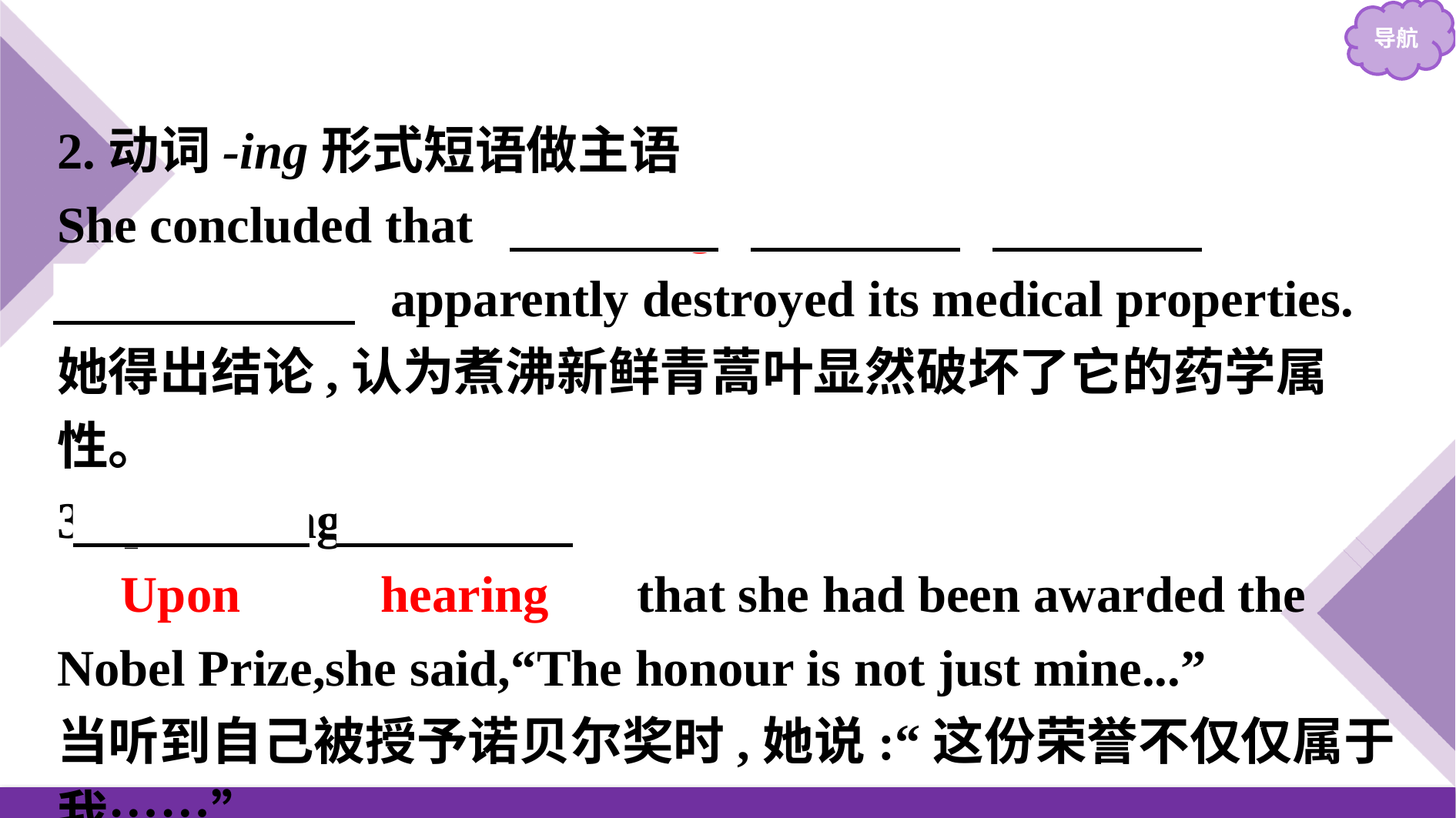

2.动词-ing形式短语做主语
She concluded that 　boiling　 　the　 　sweet　 　wormwood　 apparently destroyed its medical properties.
她得出结论,认为煮沸新鲜青蒿叶显然破坏了它的药学属性。
3.upon doing句式
　Upon　 　hearing　 that she had been awarded the Nobel Prize,she said,“The honour is not just mine...”
当听到自己被授予诺贝尔奖时,她说:“这份荣誉不仅仅属于我……”。